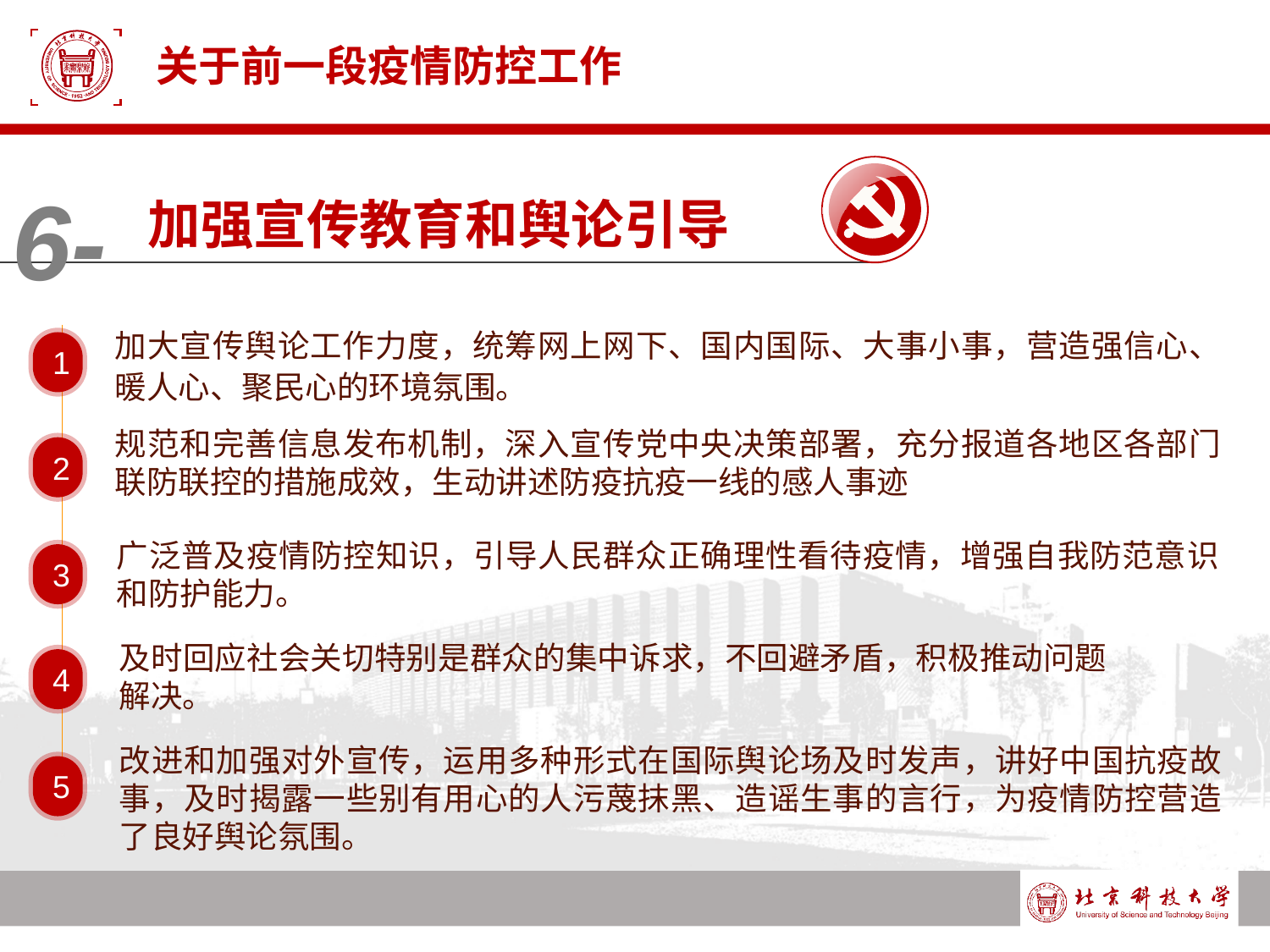

# 关于前一段疫情防控工作
6-

加强宣传教育和舆论引导
加大宣传舆论工作力度，统筹网上网下、国内国际、大事小事，营造强信心、暖人心、聚民心的环境氛围。
1
规范和完善信息发布机制，深入宣传党中央决策部署，充分报道各地区各部门联防联控的措施成效，生动讲述防疫抗疫一线的感人事迹
2
广泛普及疫情防控知识，引导人民群众正确理性看待疫情，增强自我防范意识和防护能力。
3
及时回应社会关切特别是群众的集中诉求，不回避矛盾，积极推动问题解决。
4
改进和加强对外宣传，运用多种形式在国际舆论场及时发声，讲好中国抗疫故事，及时揭露一些别有用心的人污蔑抹黑、造谣生事的言行，为疫情防控营造了良好舆论氛围。
5